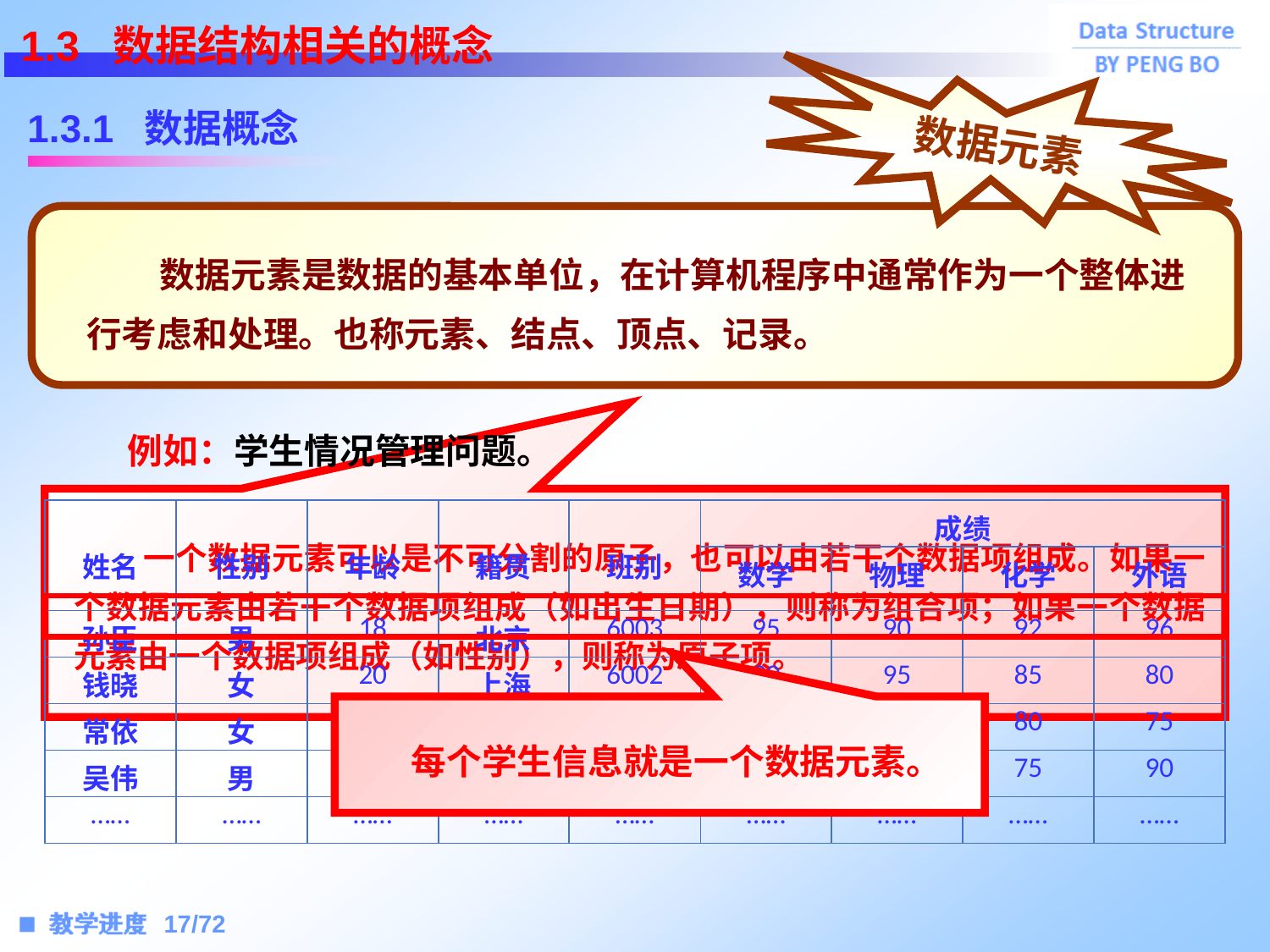

1.3  数据结构相关的概念

1.3.1  数据概念

数据元素

        数据元素是数据的基本单位，在计算机程序中通常作为一个整体进行考虑和处理。也称元素、结点、顶点、记录。
        例如：学生情况管理问题。

        一个数据元素可以是不可分割的原子，也可以由若干个数据项组成。如果一个数据元素由若干个数据项组成（如出生日期），则称为组合项；如果一个数据元素由一个数据项组成（如性别），则称为原子项。
| 姓名 | 性别 | 年龄 | 籍贯 | 班别 | 成绩 |  |  |  |
| --- | --- | --- | --- | --- | --- | --- | --- | --- |
|  |  |  |  |  | 数学 | 物理 | 化学 | 外语 |
| 孙臣 | 男 | 18 | 北京 | 6003 | 95 | 90 | 92 | 96 |
| 钱晓 | 女 | 20 | 上海 | 6002 | 90 | 95 | 85 | 80 |
| 常依 | 女 | 19 | 长沙 | 6004 | 85 | 90 | 80 | 75 |
| 吴伟 | 男 | 19 | 湖北 | 6001 | 85 | 80 | 75 | 90 |
| …… | …… | …… | …… | …… | …… | …… | …… | …… |

   每个学生信息就是一个数据元素。